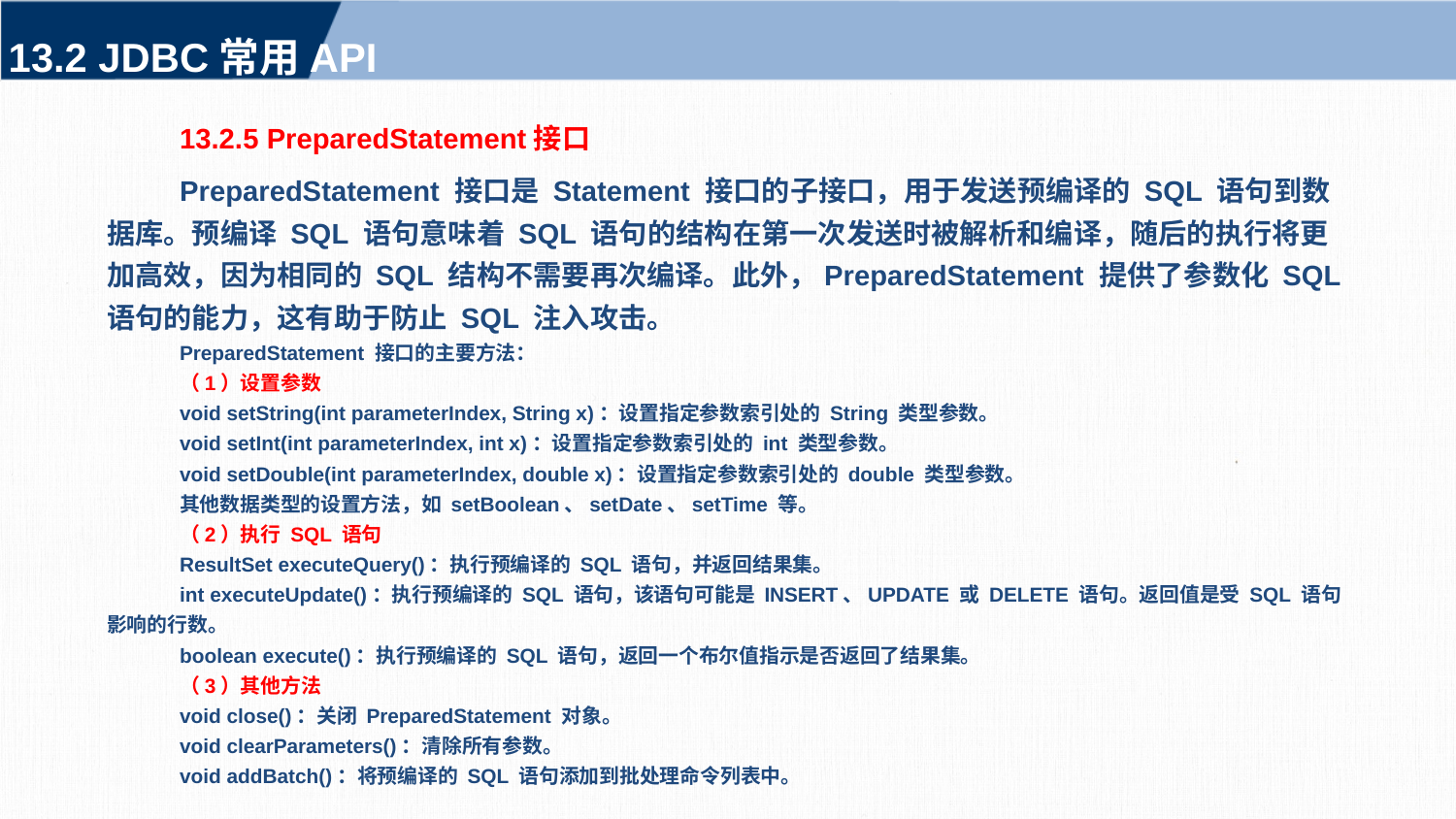

13.2 JDBC常用API

13.2.5 PreparedStatement接口
PreparedStatement 接口是 Statement 接口的子接口，用于发送预编译的 SQL 语句到数据库。预编译 SQL 语句意味着 SQL 语句的结构在第一次发送时被解析和编译，随后的执行将更加高效，因为相同的 SQL 结构不需要再次编译。此外，PreparedStatement 提供了参数化 SQL 语句的能力，这有助于防止 SQL 注入攻击。
PreparedStatement 接口的主要方法：
（1）设置参数
void setString(int parameterIndex, String x)：设置指定参数索引处的 String 类型参数。
void setInt(int parameterIndex, int x)：设置指定参数索引处的 int 类型参数。
void setDouble(int parameterIndex, double x)：设置指定参数索引处的 double 类型参数。
其他数据类型的设置方法，如 setBoolean、setDate、setTime 等。
（2）执行 SQL 语句
ResultSet executeQuery()：执行预编译的 SQL 语句，并返回结果集。
int executeUpdate()：执行预编译的 SQL 语句，该语句可能是 INSERT、UPDATE 或 DELETE 语句。返回值是受 SQL 语句影响的行数。
boolean execute()：执行预编译的 SQL 语句，返回一个布尔值指示是否返回了结果集。
（3）其他方法
void close()：关闭 PreparedStatement 对象。
void clearParameters()：清除所有参数。
void addBatch()：将预编译的 SQL 语句添加到批处理命令列表中。